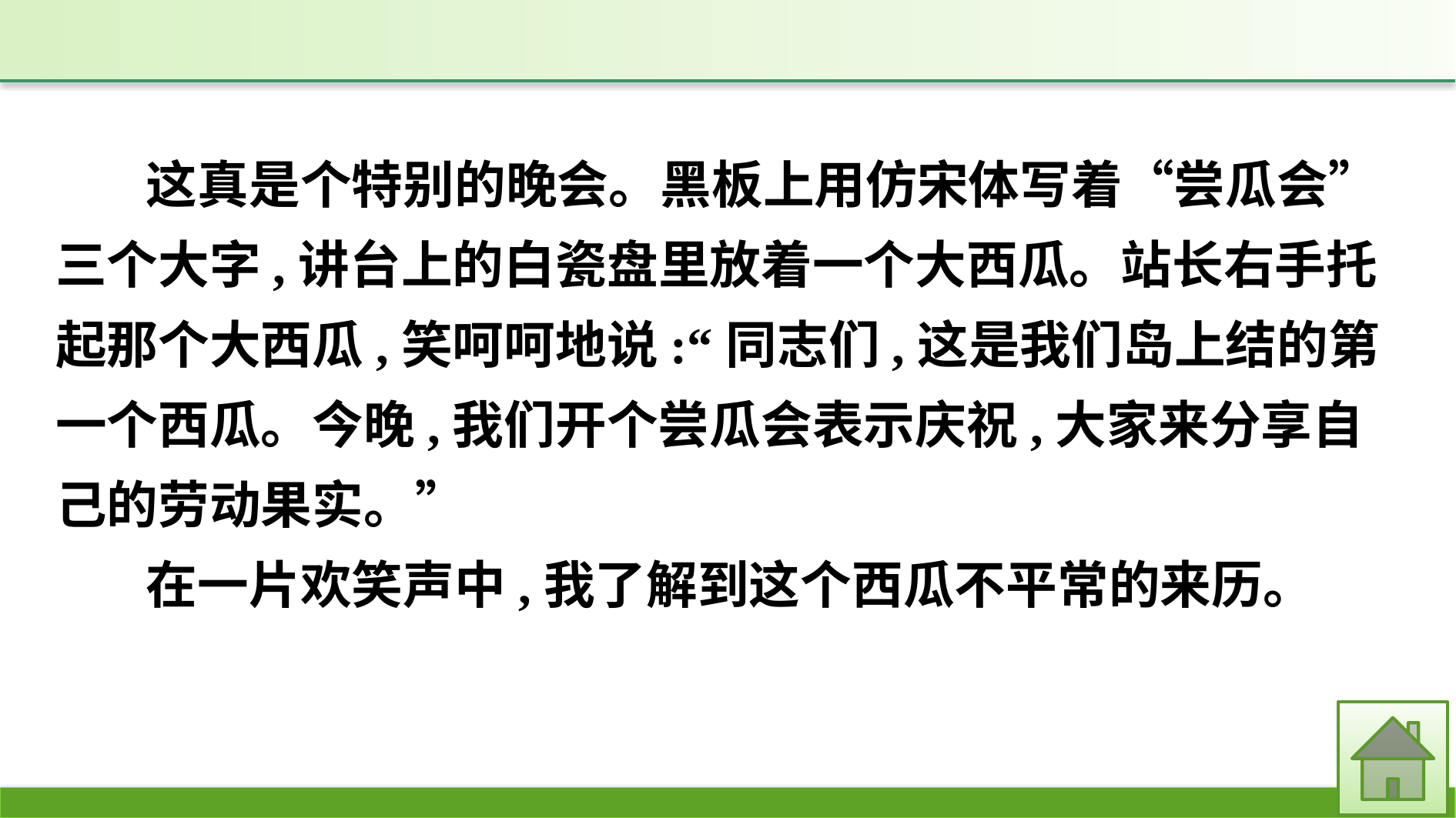

这真是个特别的晚会。黑板上用仿宋体写着“尝瓜会”三个大字,讲台上的白瓷盘里放着一个大西瓜。站长右手托起那个大西瓜,笑呵呵地说:“同志们,这是我们岛上结的第一个西瓜。今晚,我们开个尝瓜会表示庆祝,大家来分享自己的劳动果实。”
在一片欢笑声中,我了解到这个西瓜不平常的来历。